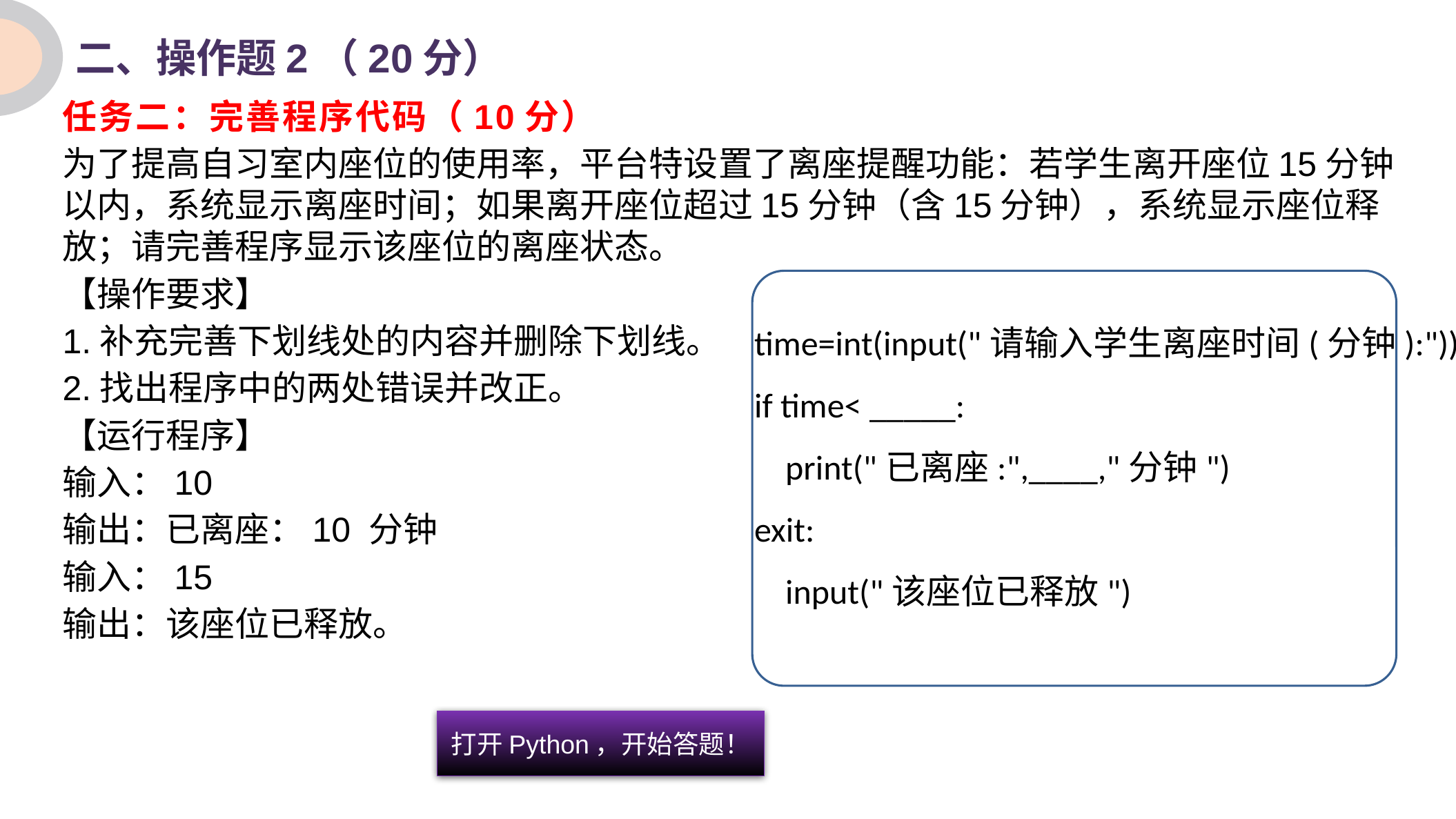

二、操作题2（20分）

任务二：完善程序代码（10分）
为了提高自习室内座位的使用率，平台特设置了离座提醒功能：若学生离开座位15分钟以内，系统显示离座时间；如果离开座位超过15分钟（含15分钟），系统显示座位释放；请完善程序显示该座位的离座状态。
【操作要求】
1.补充完善下划线处的内容并删除下划线。
2.找出程序中的两处错误并改正。
【运行程序】
输入：10
输出：已离座：10 分钟
输入：15
输出：该座位已释放。

time=int(input("请输入学生离座时间(分钟):"))
if time< _____:
    print("已离座:",____,"分钟")
exit:
    input("该座位已释放")
打开Python，开始答题！